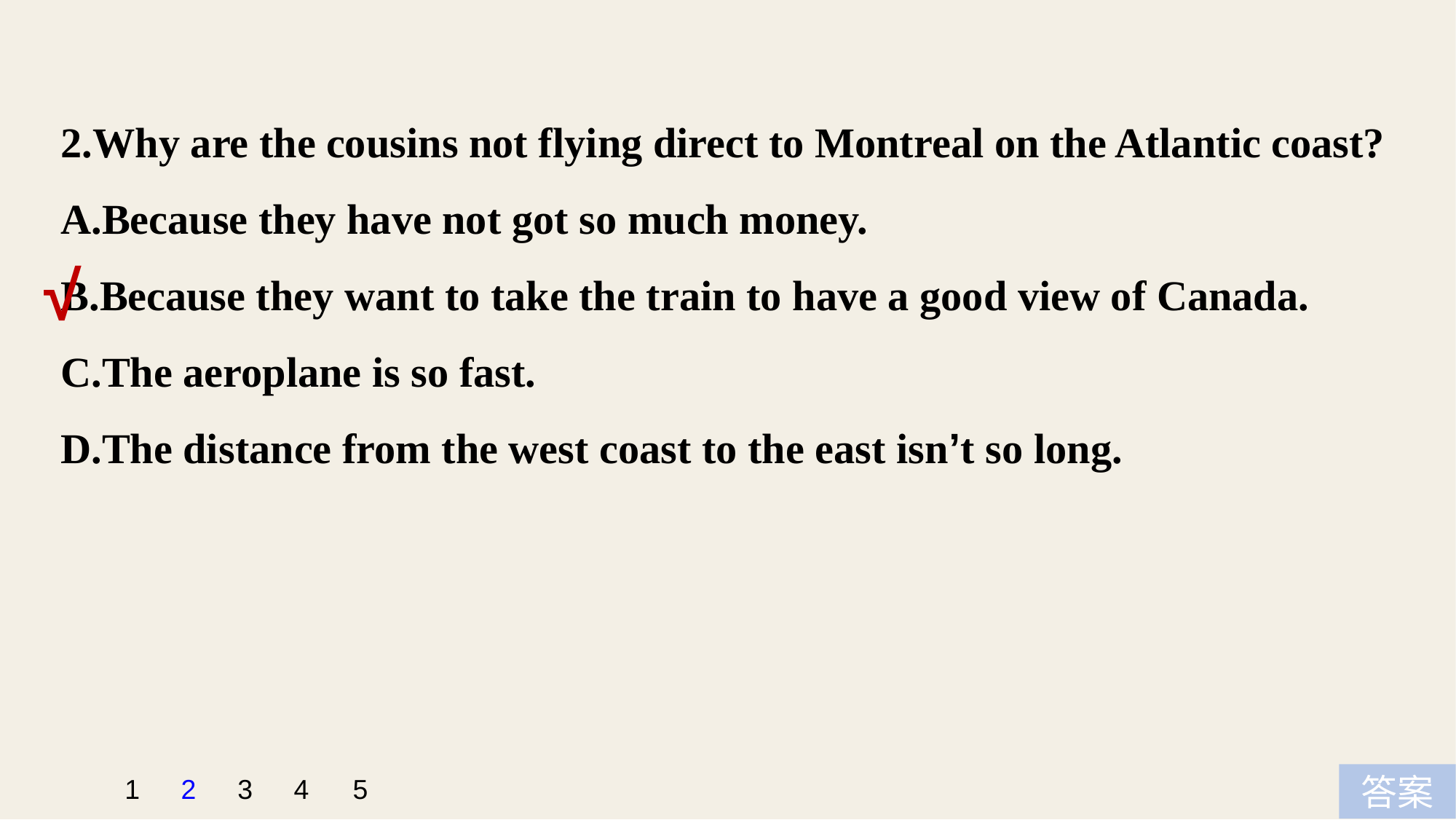

2.Why are the cousins not flying direct to Montreal on the Atlantic coast?
A.Because they have not got so much money.
B.Because they want to take the train to have a good view of Canada.
C.The aeroplane is so fast.
D.The distance from the west coast to the east isn’t so long.
√
5
1
2
3
4
答案